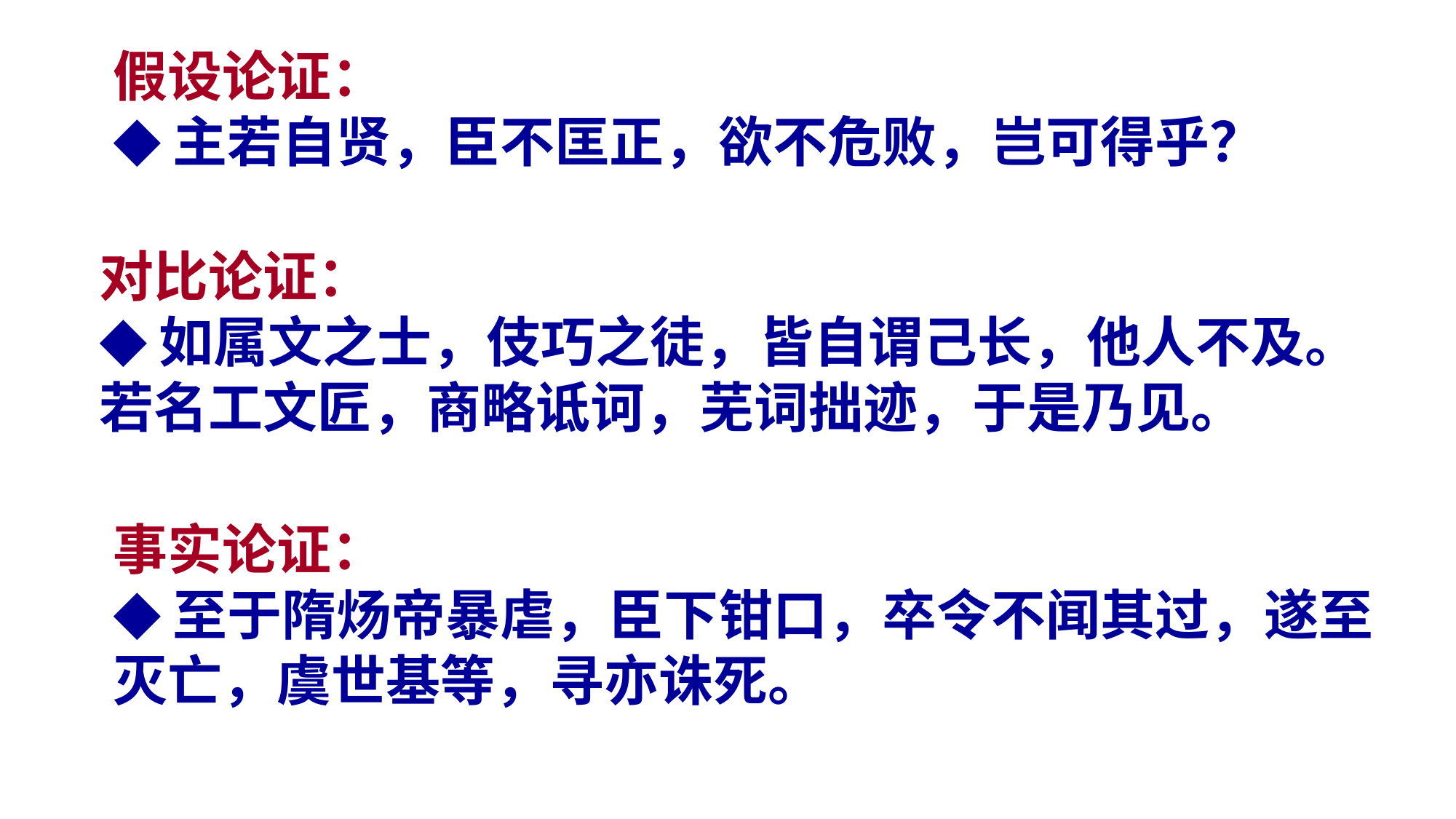

假设论证：
◆主若自贤，臣不匡正，欲不危败，岂可得乎？
对比论证：
◆如属文之士，伎巧之徒，皆自谓己长，他人不及。若名工文匠，商略诋诃，芜词拙迹，于是乃见。
事实论证：
◆至于隋炀帝暴虐，臣下钳口，卒令不闻其过，遂至灭亡，虞世基等，寻亦诛死。